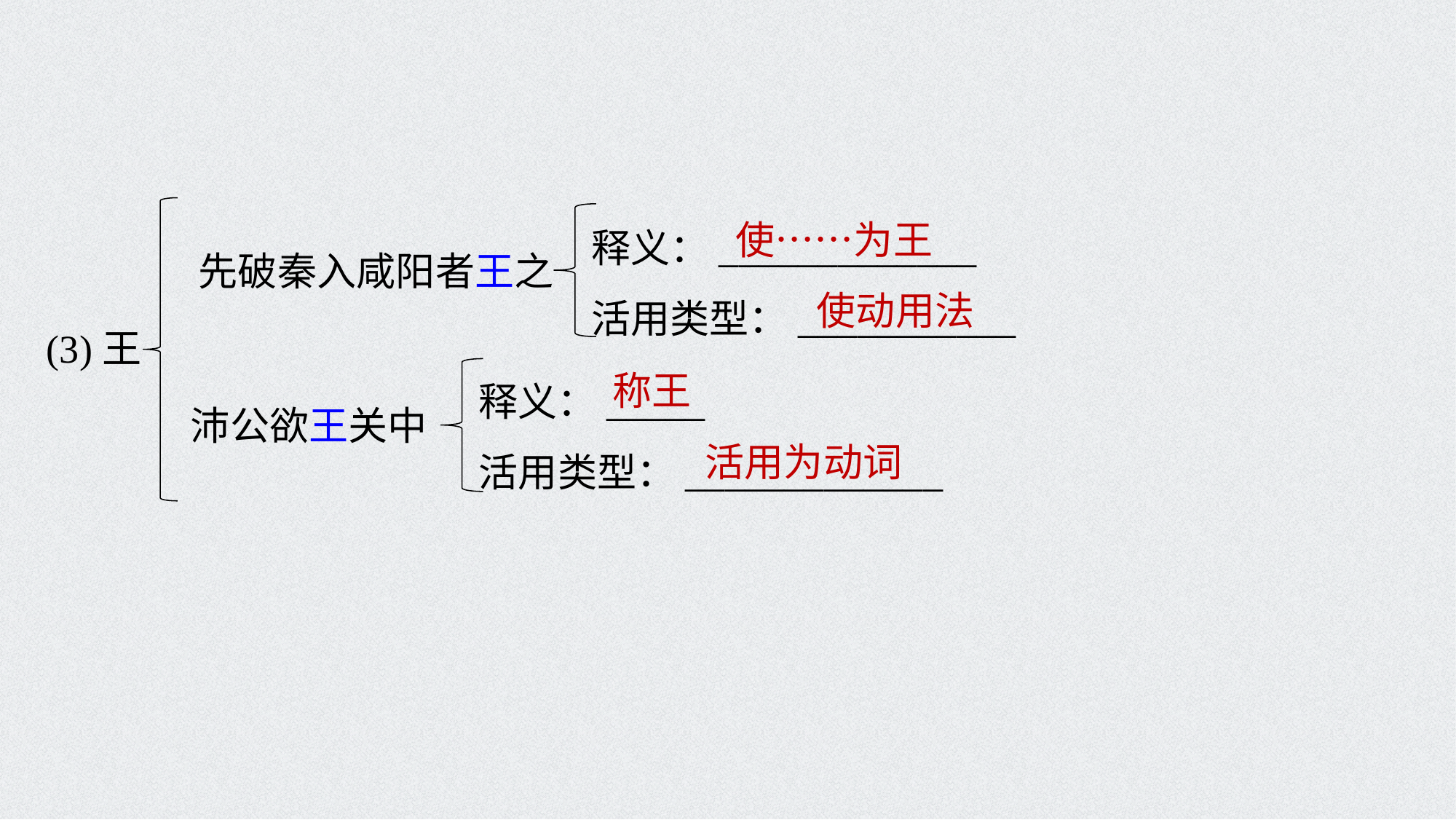

使……为王
释义：_____________
活用类型：___________

先破秦入咸阳者王之
使动用法
(3)王
称王
释义：_____
活用类型：_____________

沛公欲王关中
活用为动词